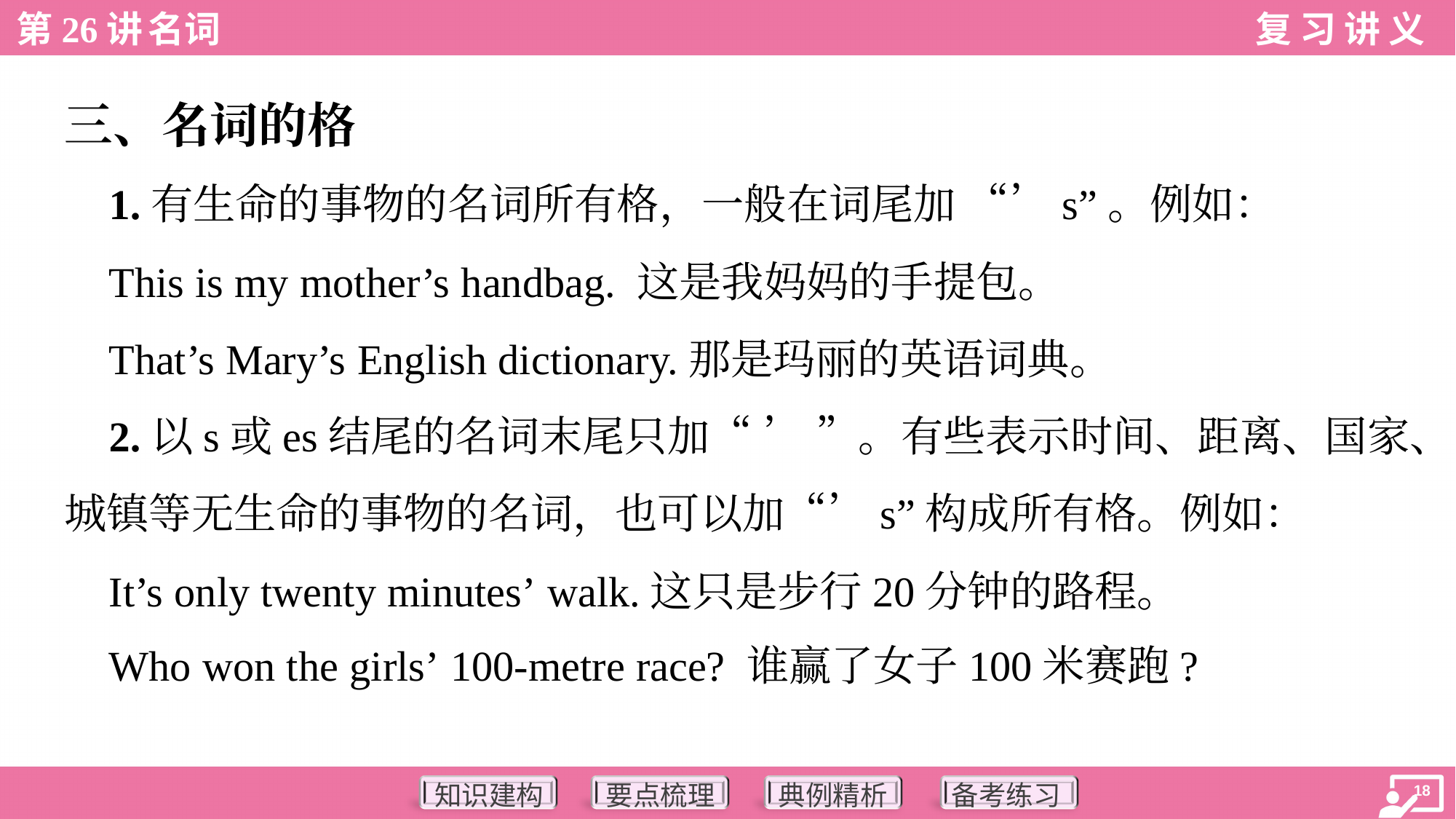

三、名词的格
    1.有生命的事物的名词所有格，一般在词尾加 “’s”。例如：
    This is my mother’s handbag. 这是我妈妈的手提包。
    That’s Mary’s English dictionary.那是玛丽的英语词典。
    2.以s或es结尾的名词末尾只加“ ’ ”。有些表示时间、距离、国家、
城镇等无生命的事物的名词，也可以加“’s”构成所有格。例如：
    It’s only twenty minutes’ walk.这只是步行20分钟的路程。
    Who won the girls’ 100-metre race? 谁赢了女子100米赛跑?